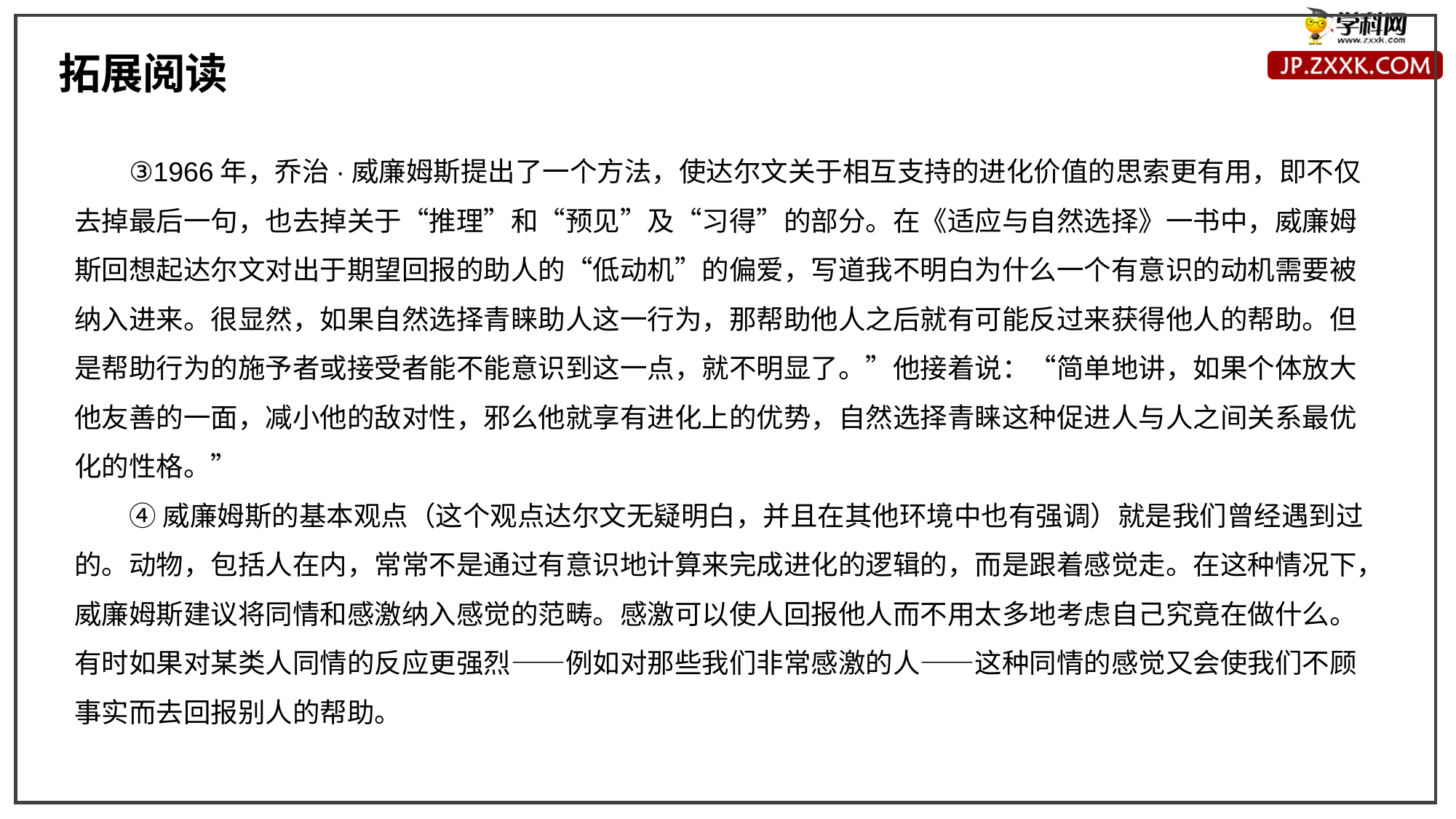

拓展阅读
③1966年，乔治·威廉姆斯提出了一个方法，使达尔文关于相互支持的进化价值的思索更有用，即不仅去掉最后一句，也去掉关于“推理”和“预见”及“习得”的部分。在《适应与自然选择》一书中，威廉姆斯回想起达尔文对出于期望回报的助人的“低动机”的偏爱，写道我不明白为什么一个有意识的动机需要被纳入进来。很显然，如果自然选择青睐助人这一行为，那帮助他人之后就有可能反过来获得他人的帮助。但是帮助行为的施予者或接受者能不能意识到这一点，就不明显了。”他接着说：“简单地讲，如果个体放大他友善的一面，减小他的敌对性，邪么他就享有进化上的优势，自然选择青睐这种促进人与人之间关系最优化的性格。”
④威廉姆斯的基本观点（这个观点达尔文无疑明白，并且在其他环境中也有强调）就是我们曾经遇到过的。动物，包括人在内，常常不是通过有意识地计算来完成进化的逻辑的，而是跟着感觉走。在这种情况下，威廉姆斯建议将同情和感激纳入感觉的范畴。感激可以使人回报他人而不用太多地考虑自己究竟在做什么。有时如果对某类人同情的反应更强烈——例如对那些我们非常感激的人——这种同情的感觉又会使我们不顾事实而去回报别人的帮助。